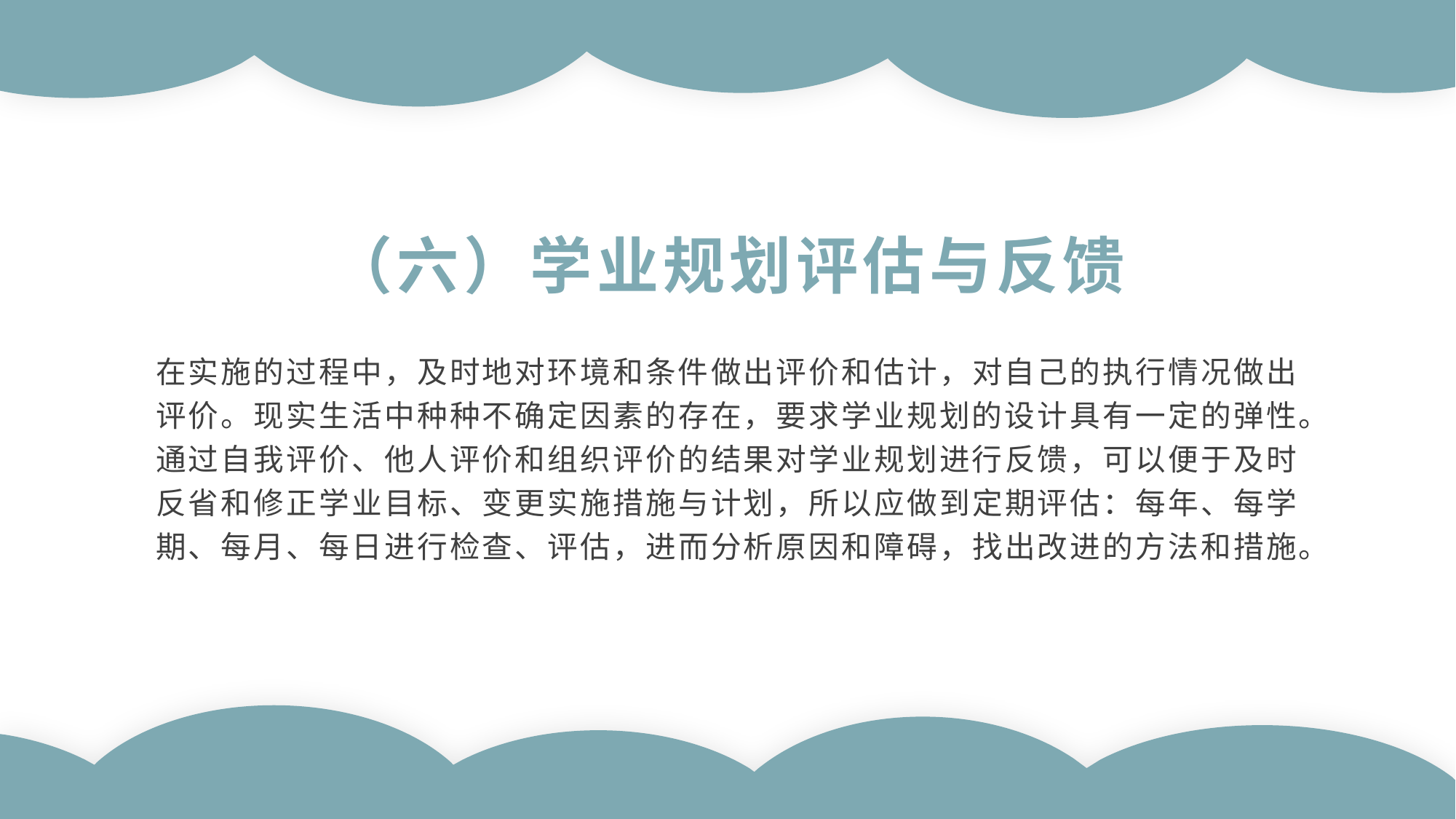

（六）学业规划评估与反馈
在实施的过程中，及时地对环境和条件做出评价和估计，对自己的执行情况做出评价。现实生活中种种不确定因素的存在，要求学业规划的设计具有一定的弹性。通过自我评价、他人评价和组织评价的结果对学业规划进行反馈，可以便于及时反省和修正学业目标、变更实施措施与计划，所以应做到定期评估：每年、每学期、每月、每日进行检查、评估，进而分析原因和障碍，找出改进的方法和措施。